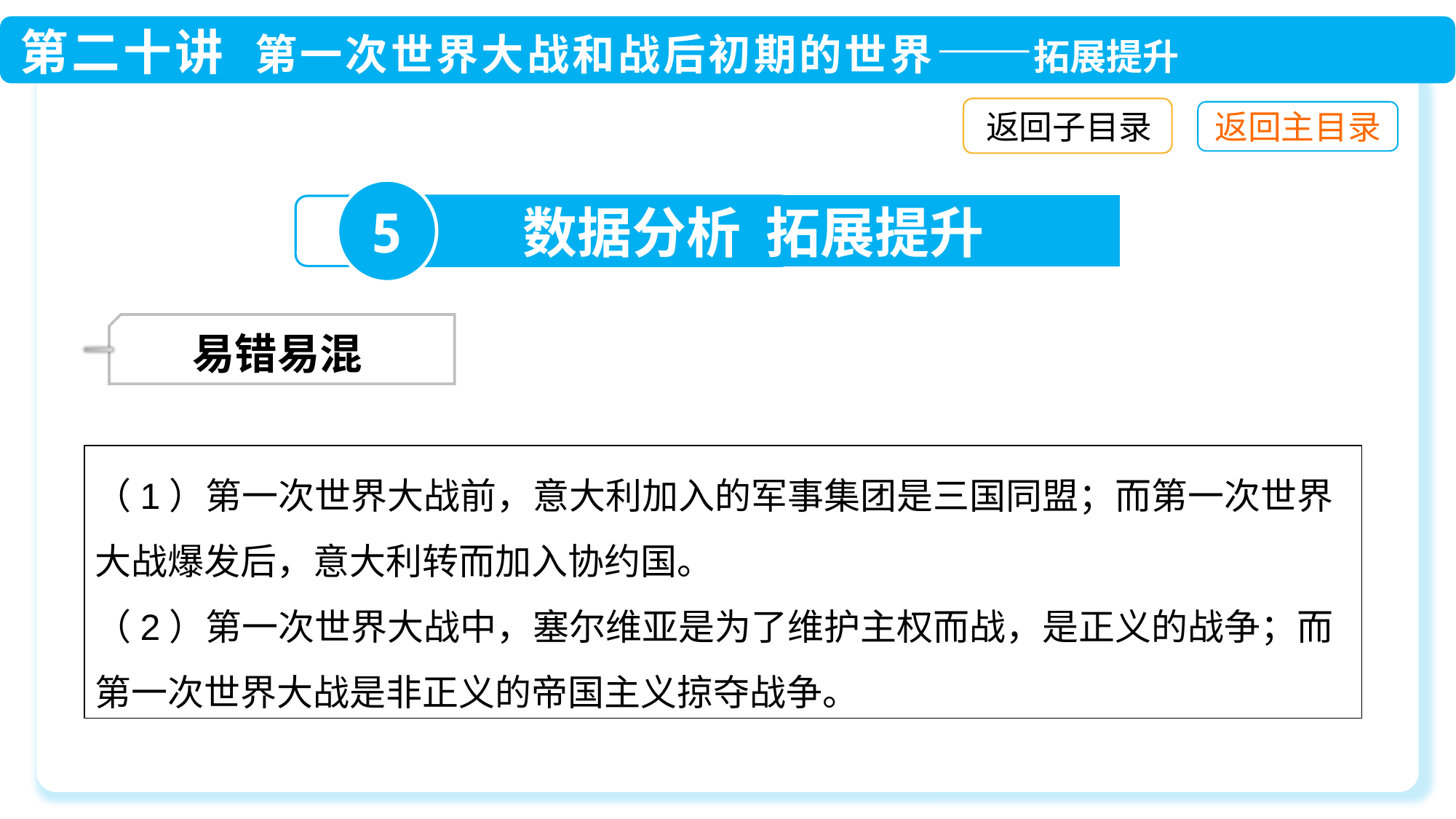

返回子目录
5

数据分析  拓展提升
 易错易混

（1）第一次世界大战前，意大利加入的军事集团是三国同盟；而第一次世界大战爆发后，意大利转而加入协约国。
（2）第一次世界大战中，塞尔维亚是为了维护主权而战，是正义的战争；而第一次世界大战是非正义的帝国主义掠夺战争。